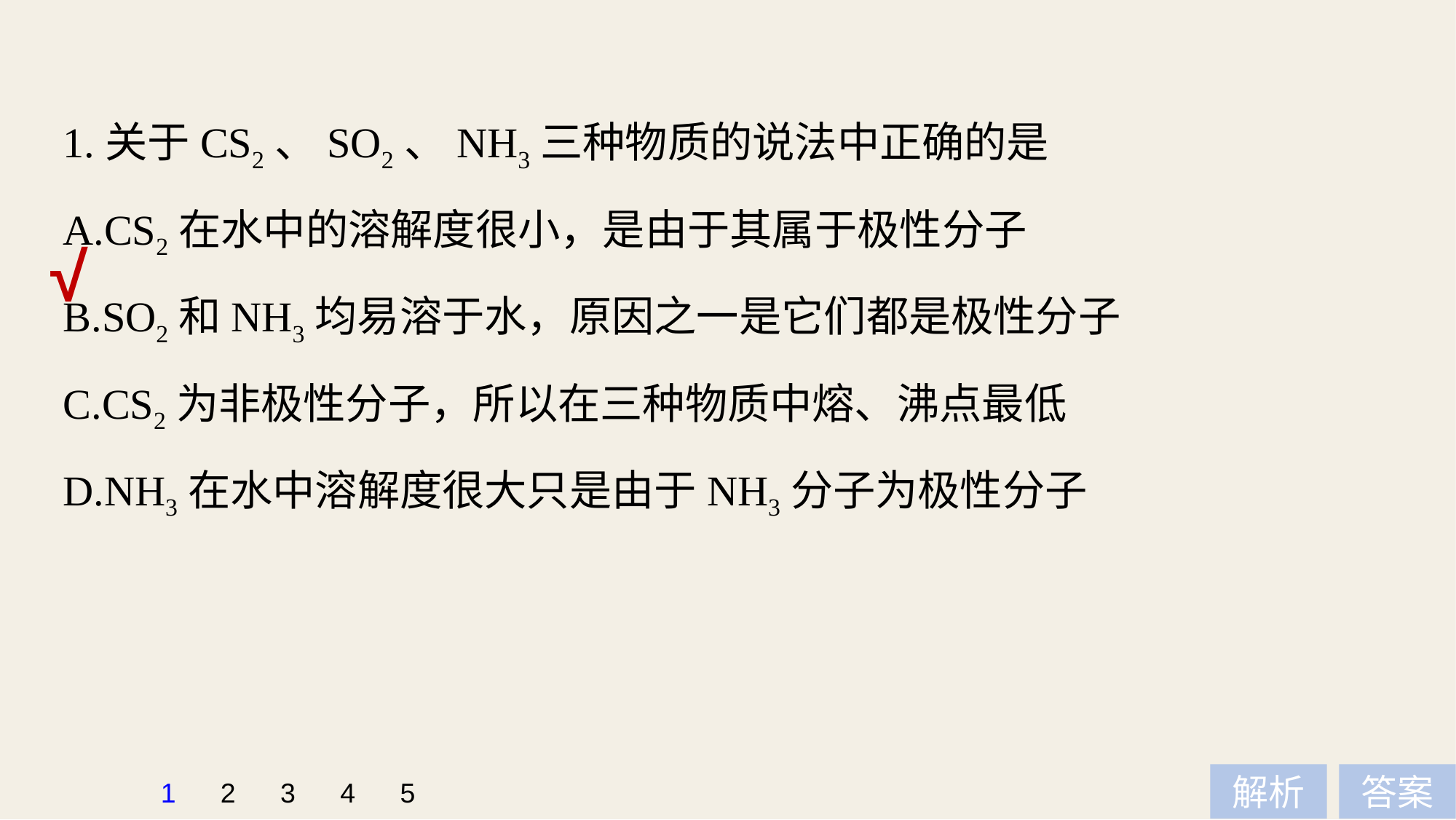

1.关于CS2、SO2、NH3三种物质的说法中正确的是
A.CS2在水中的溶解度很小，是由于其属于极性分子
B.SO2和NH3均易溶于水，原因之一是它们都是极性分子
C.CS2为非极性分子，所以在三种物质中熔、沸点最低
D.NH3在水中溶解度很大只是由于NH3分子为极性分子
√
1
2
3
4
5
解析
答案